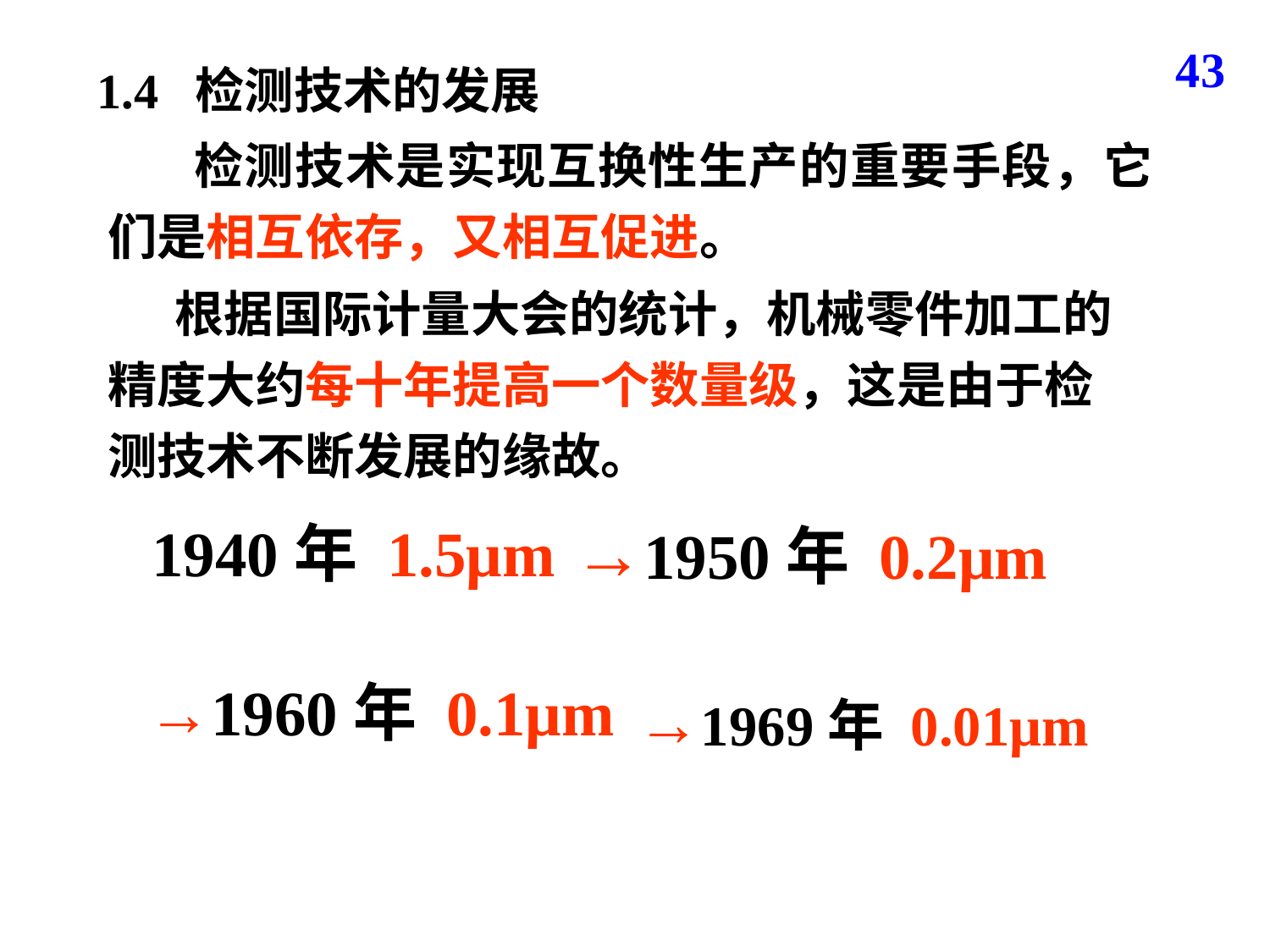

43
1.4  检测技术的发展
       检测技术是实现互换性生产的重要手段，它们是相互依存，又相互促进。
      根据国际计量大会的统计，机械零件加工的精度大约每十年提高一个数量级，这是由于检测技术不断发展的缘故。
→1950年 0.2μm
 1940年 1.5μm
→1960年 0.1μm
→1969年 0.01μm